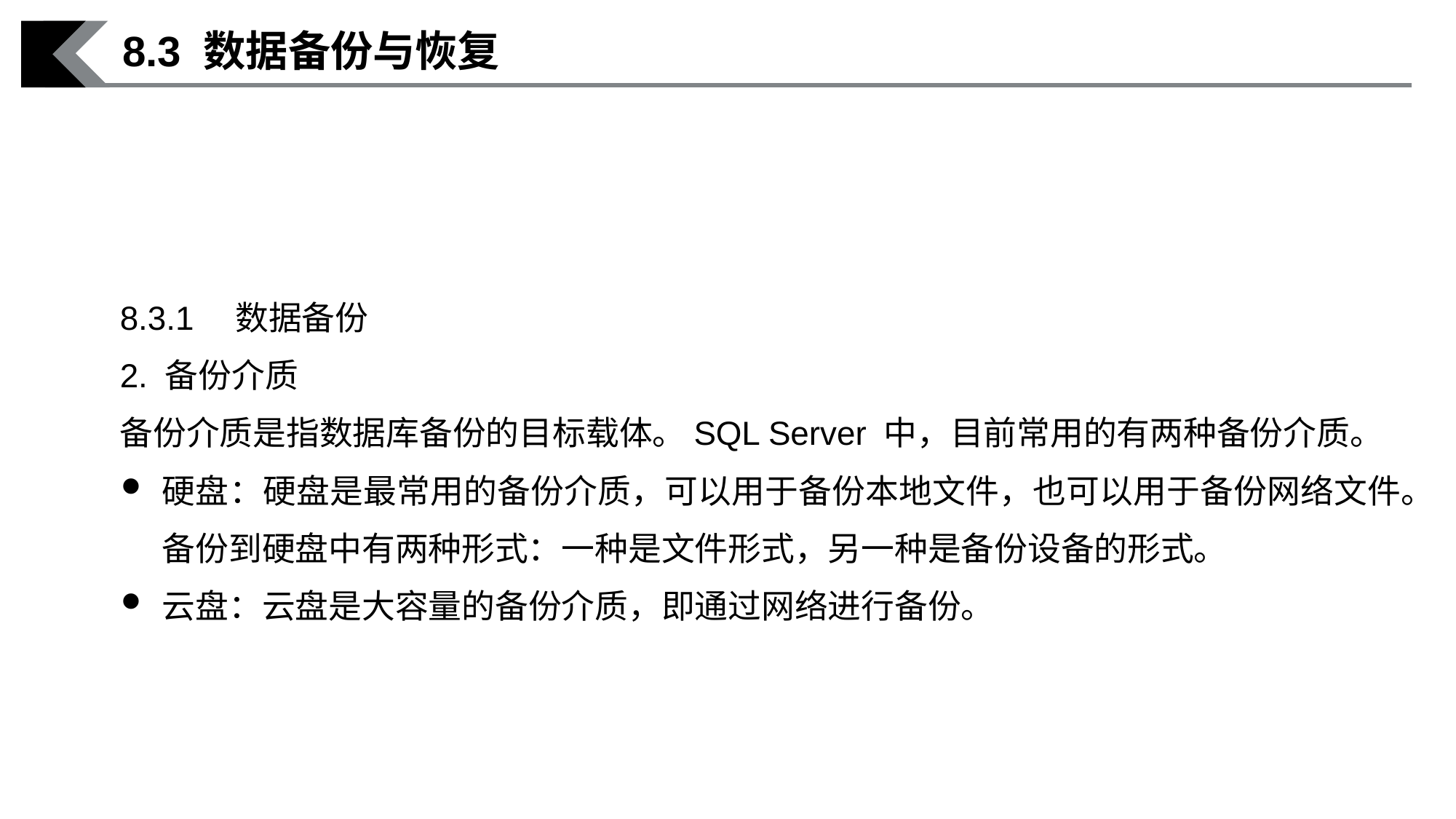

8.3 数据备份与恢复
8.3.1　数据备份
2. 备份介质
备份介质是指数据库备份的目标载体。SQL Server 中，目前常用的有两种备份介质。
硬盘：硬盘是最常用的备份介质，可以用于备份本地文件，也可以用于备份网络文件。备份到硬盘中有两种形式：一种是文件形式，另一种是备份设备的形式。
云盘：云盘是大容量的备份介质，即通过网络进行备份。